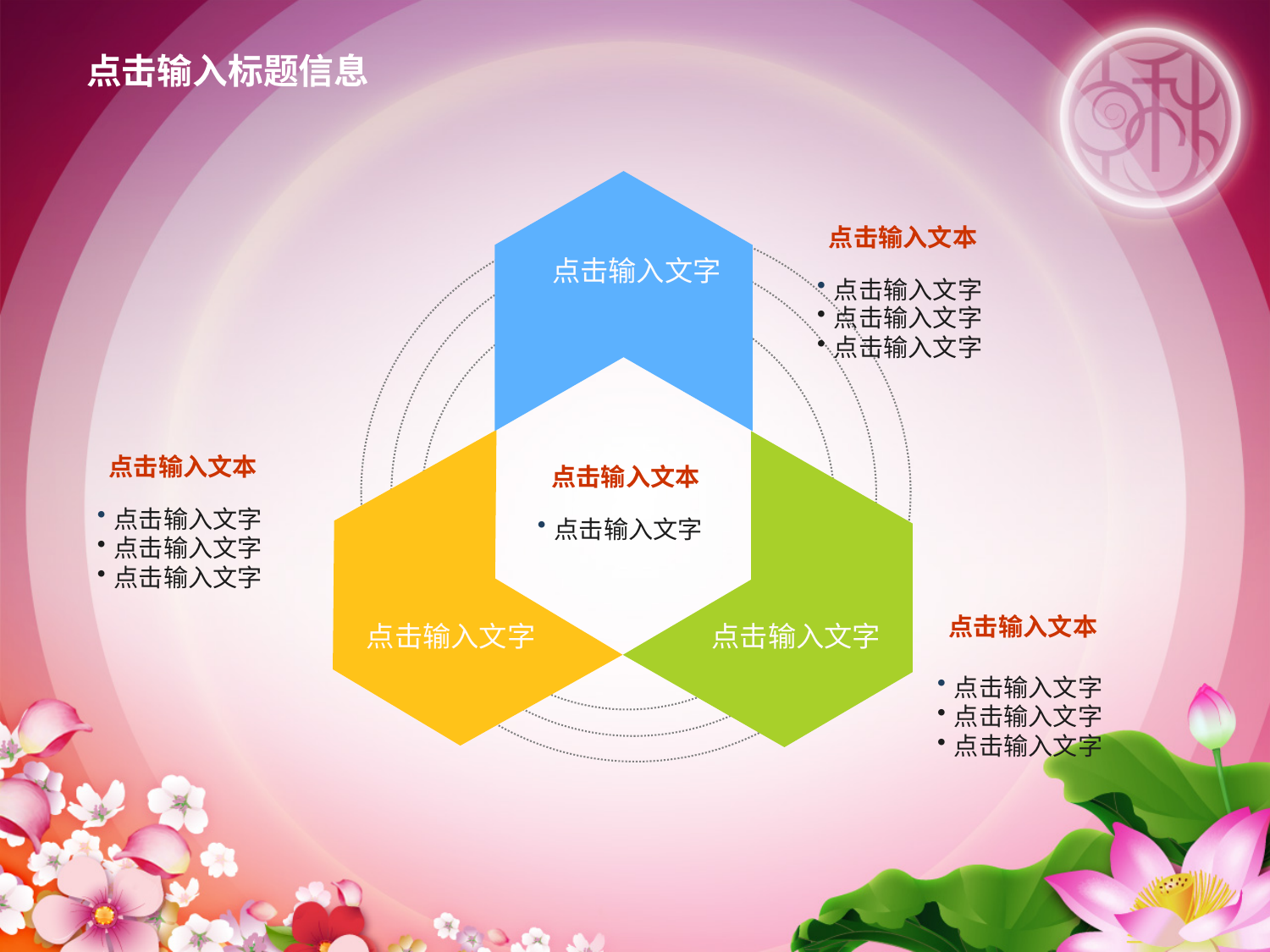

点击输入标题信息

 点击输入文本

点击输入文字
点击输入文字
点击输入文字

点击输入文字

 点击输入文本

点击输入文字
点击输入文字
点击输入文字
 点击输入文本

点击输入文字

 点击输入文本

点击输入文字
点击输入文字
点击输入文字
点击输入文字
点击输入文字